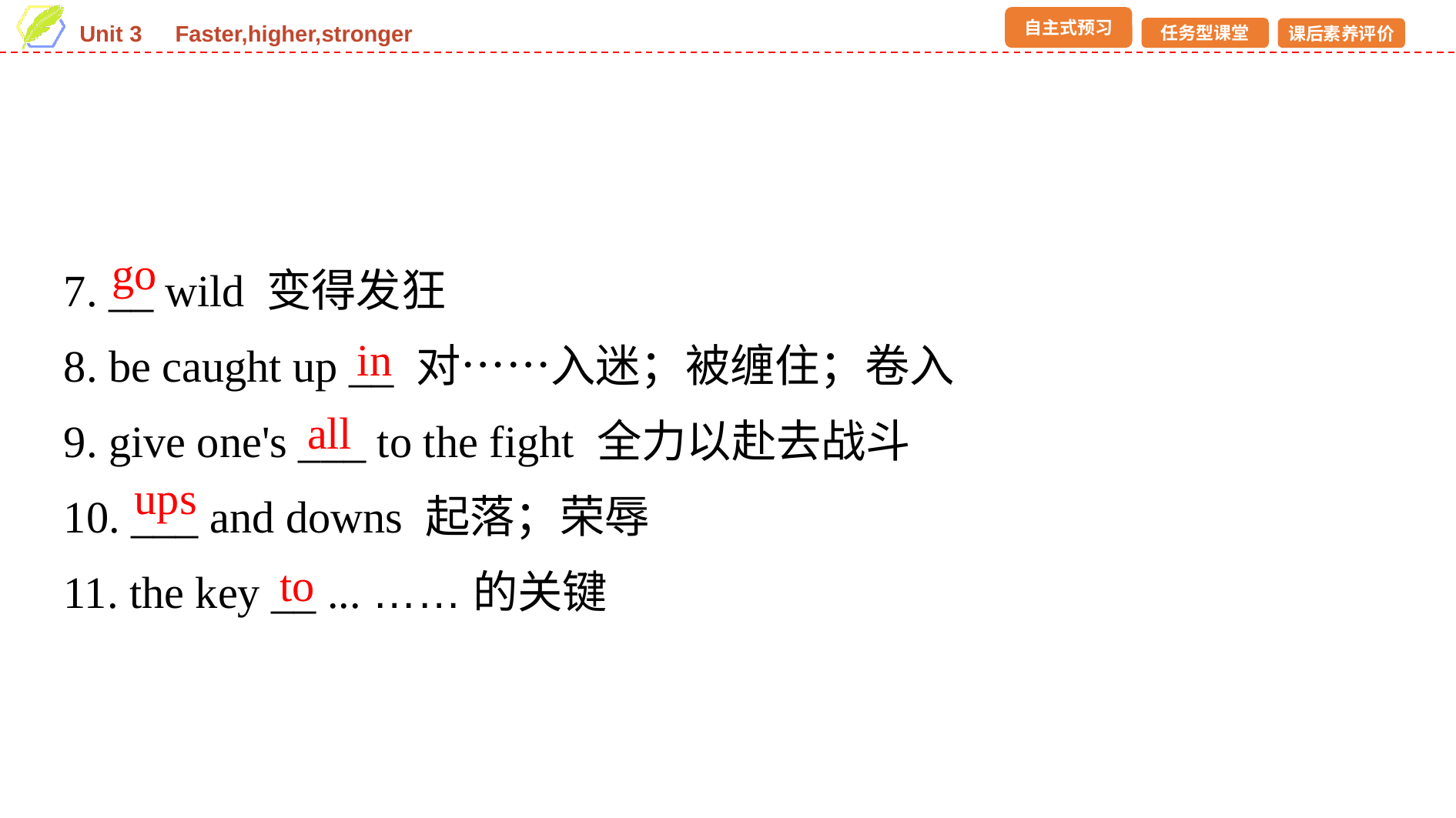

7. __ wild 变得发狂
8. be caught up __ 对……入迷；被缠住；卷入
9. give one's ___ to the fight 全力以赴去战斗
10. ___ and downs 起落；荣辱
11. the key __ ... ……的关键
go
in
all
ups
to